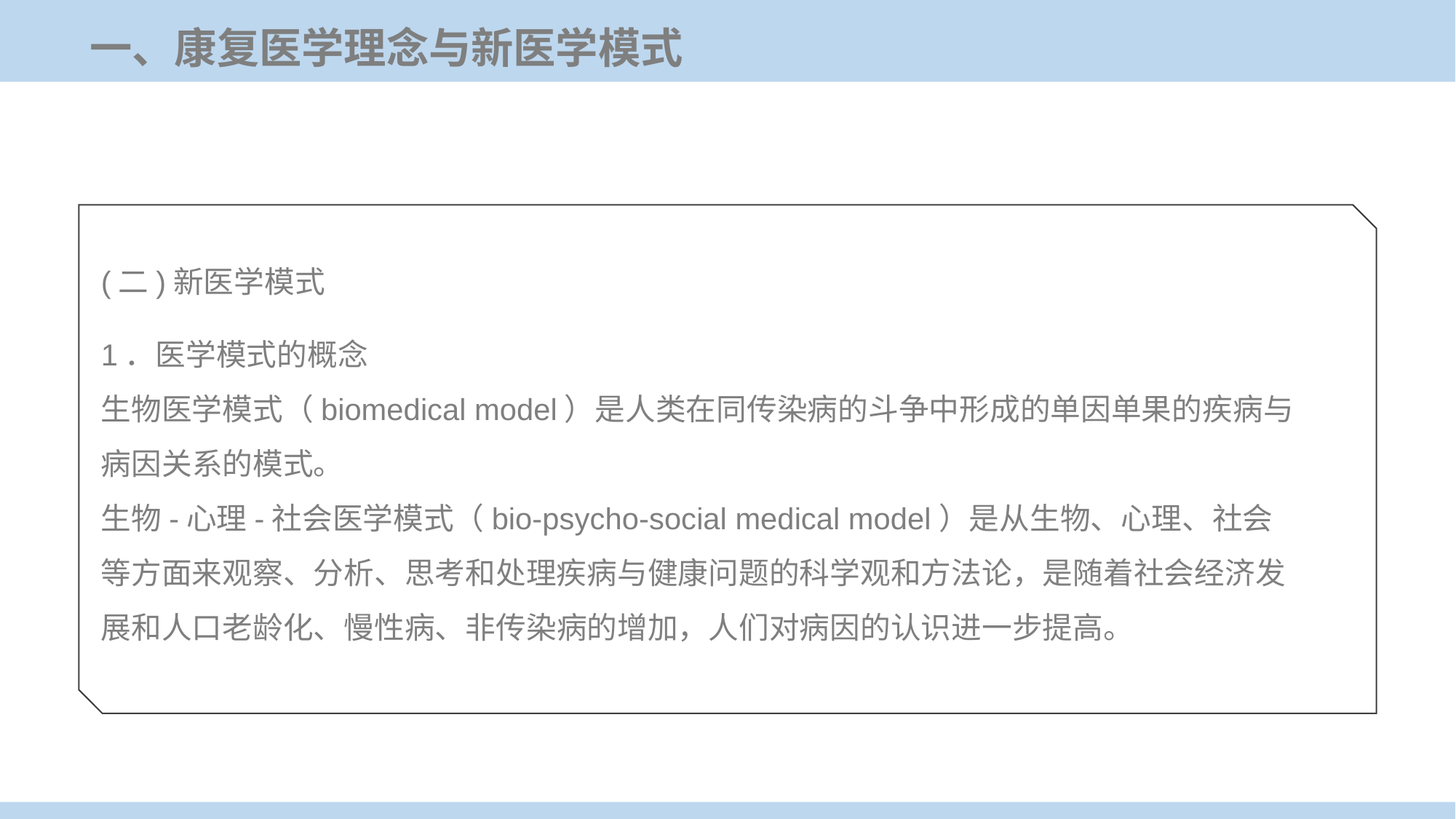

一、康复医学理念与新医学模式

(二)新医学模式

1．医学模式的概念
生物医学模式（biomedical model）是人类在同传染病的斗争中形成的单因单果的疾病与病因关系的模式。
生物-心理-社会医学模式（bio-psycho-social medical model）是从生物、心理、社会等方面来观察、分析、思考和处理疾病与健康问题的科学观和方法论，是随着社会经济发展和人口老龄化、慢性病、非传染病的增加，人们对病因的认识进一步提高。